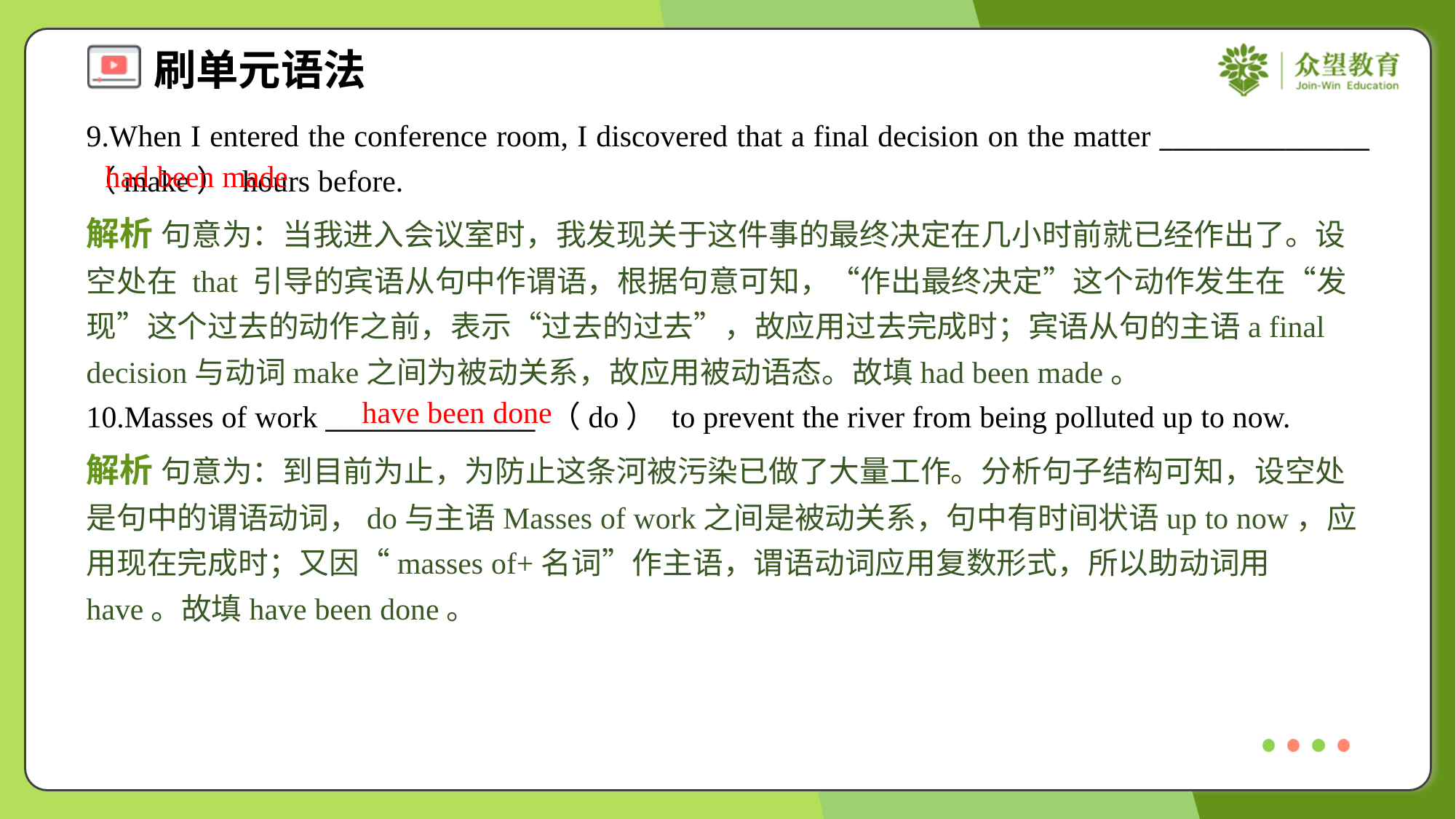

9.When I entered the conference room, I discovered that a final decision on the matter _______________ （make） hours before.
had been made
解析 句意为：当我进入会议室时，我发现关于这件事的最终决定在几小时前就已经作出了。设空处在 that 引导的宾语从句中作谓语，根据句意可知，“作出最终决定”这个动作发生在“发现”这个过去的动作之前，表示“过去的过去”，故应用过去完成时；宾语从句的主语a final decision与动词make之间为被动关系，故应用被动语态。故填had been made。
have been done
10.Masses of work _______________ （do） to prevent the river from being polluted up to now.
解析 句意为：到目前为止，为防止这条河被污染已做了大量工作。分析句子结构可知，设空处是句中的谓语动词，do与主语Masses of work之间是被动关系，句中有时间状语up to now，应用现在完成时；又因“masses of+名词”作主语，谓语动词应用复数形式，所以助动词用have。故填have been done。